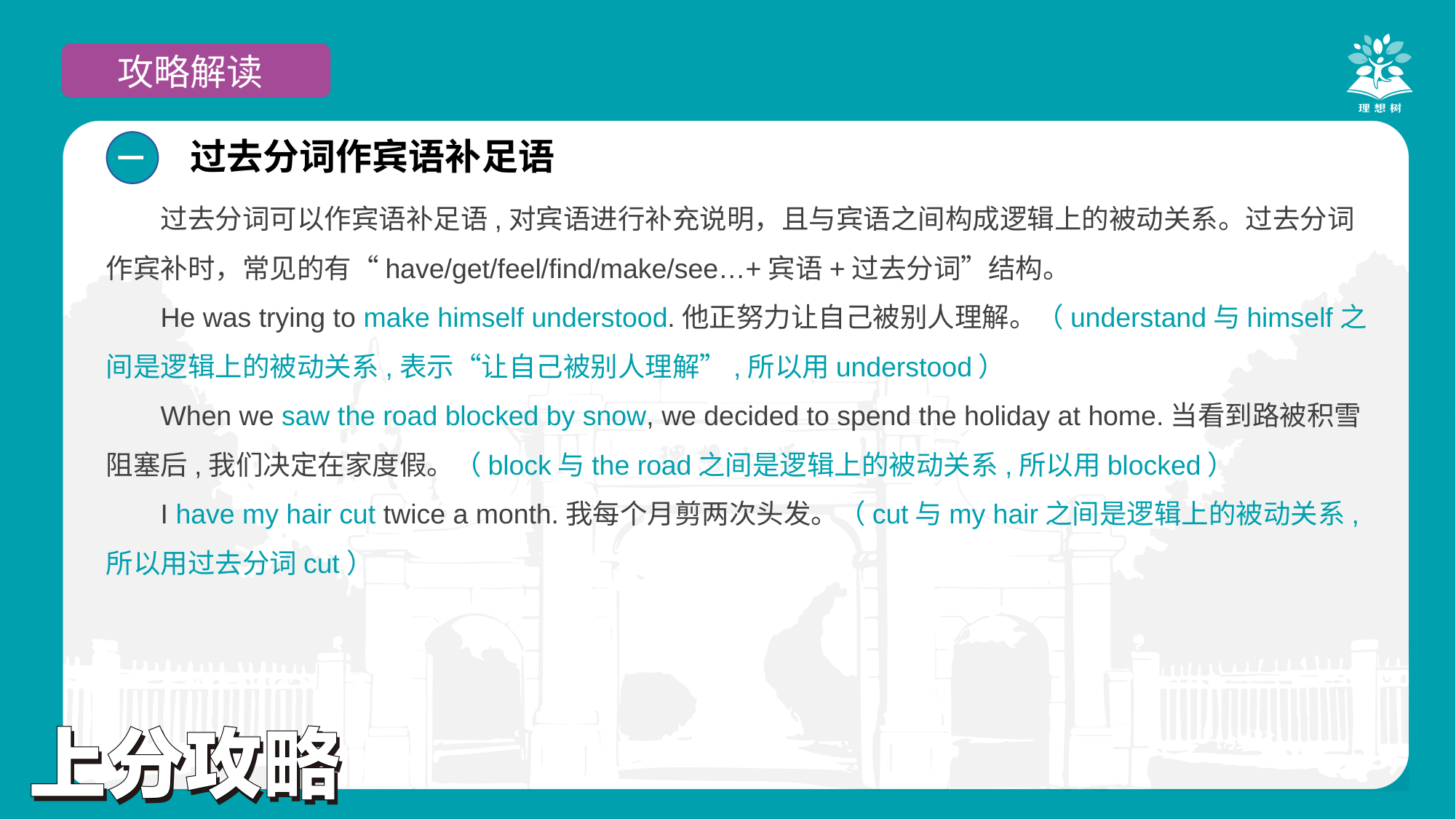

攻略解读
过去分词作宾语补足语

一
过去分词可以作宾语补足语,对宾语进行补充说明，且与宾语之间构成逻辑上的被动关系。过去分词作宾补时，常见的有“have/get/feel/find/make/see…+宾语+过去分词”结构。
He was trying to make himself understood.他正努力让自己被别人理解。（understand与himself之间是逻辑上的被动关系,表示“让自己被别人理解”,所以用understood）
When we saw the road blocked by snow, we decided to spend the holiday at home.当看到路被积雪阻塞后,我们决定在家度假。（block与the road之间是逻辑上的被动关系,所以用blocked）
I have my hair cut twice a month.我每个月剪两次头发。（cut与my hair之间是逻辑上的被动关系,所以用过去分词cut）